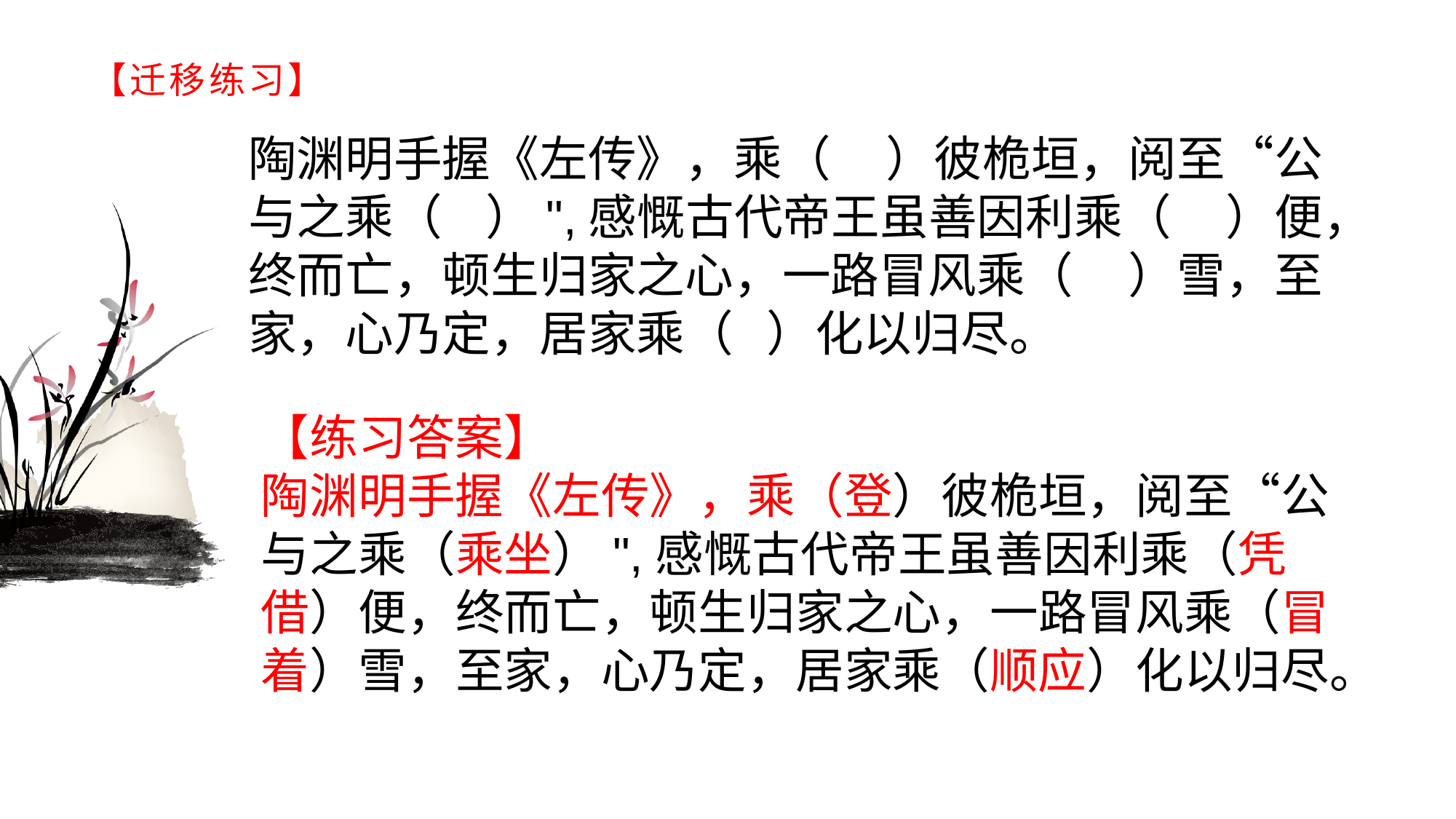

# 【迁移练习】
陶渊明手握《左传》，乘（     ）彼桅垣，阅至“公与之乘（    ）",感慨古代帝王虽善因利乘（     ）便，终而亡，顿生归家之心，一路冒风乘（     ）雪，至家，心乃定，居家乘（   ）化以归尽。
【练习答案】陶渊明手握《左传》，乘（登）彼桅垣，阅至“公与之乘（乘坐）",感慨古代帝王虽善因利乘（凭借）便，终而亡，顿生归家之心，一路冒风乘（冒着）雪，至家，心乃定，居家乘（顺应）化以归尽。